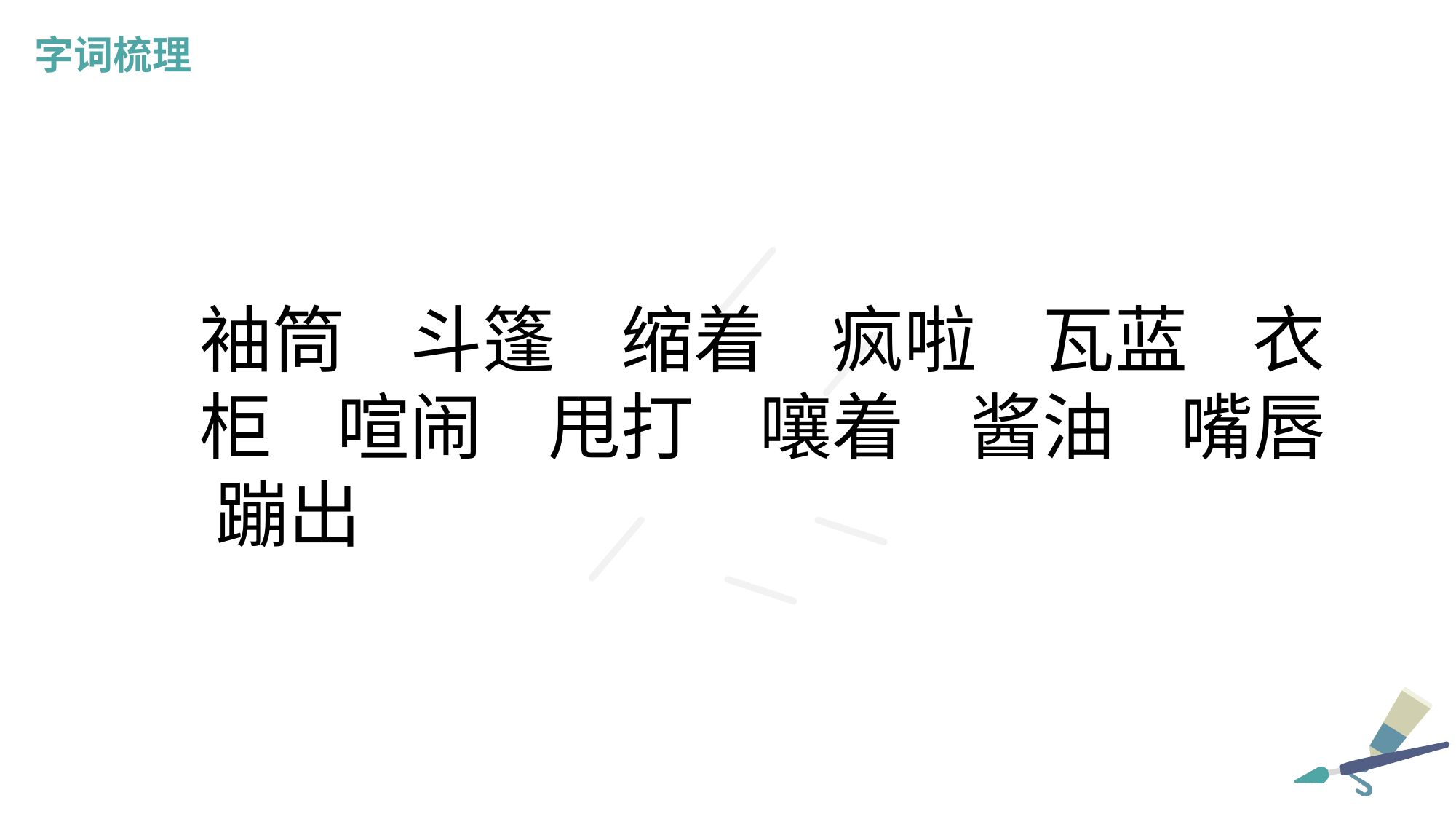

字词梳理

袖筒    斗篷    缩着    疯啦    瓦蓝    衣柜    喧闹    甩打    嚷着    酱油    嘴唇    蹦出